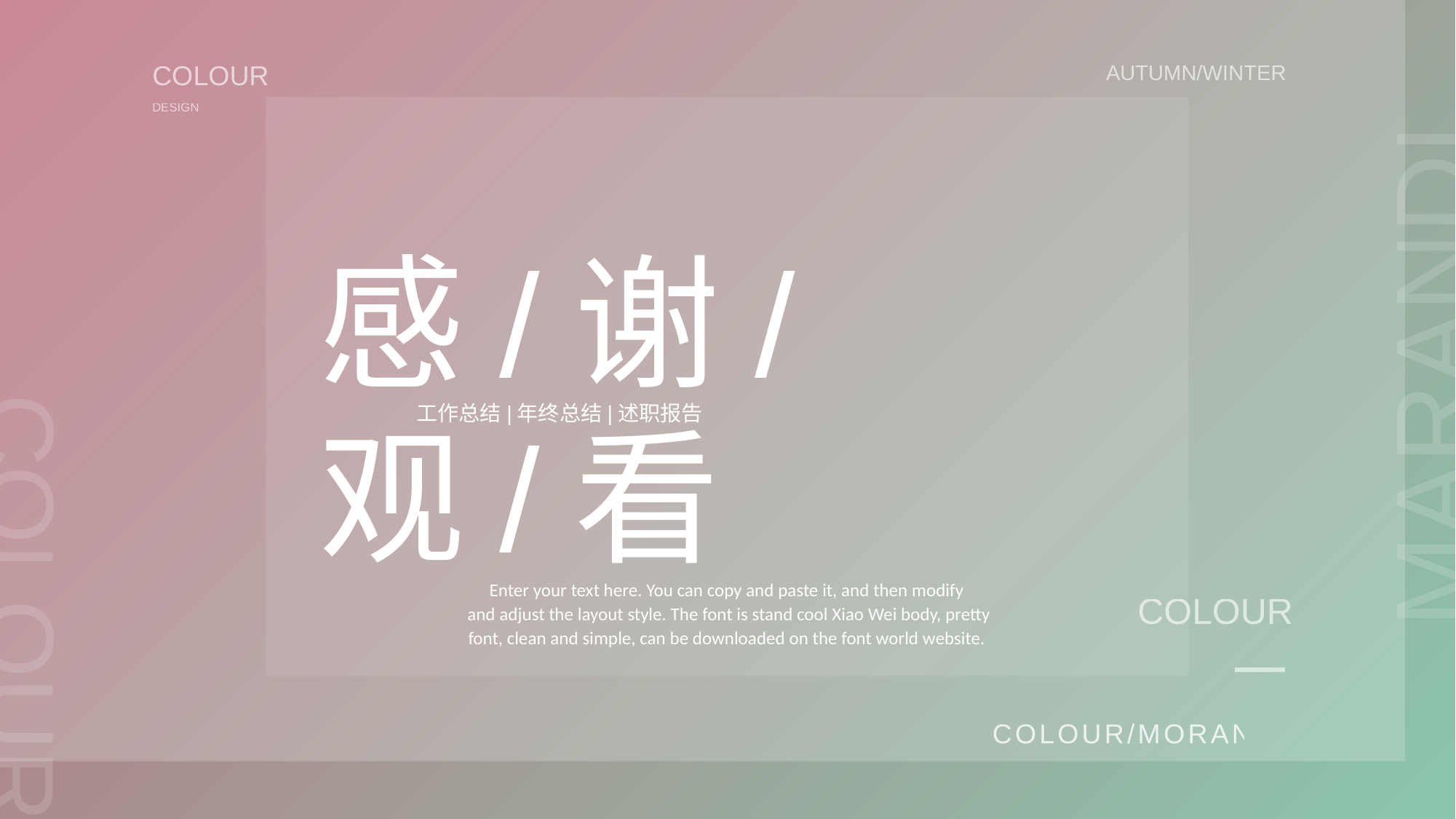

COLOUR
AUTUMN/WINTER
DESIGN

感/谢/观/看
MARANDI
工作总结|年终总结|述职报告
Enter your text here. You can copy and paste it, and then modify
 and adjust the layout style. The font is stand cool Xiao Wei body, pretty font, clean and simple, can be downloaded on the font world website.
COLOUR
COLOUR
COLOUR/MORANDI